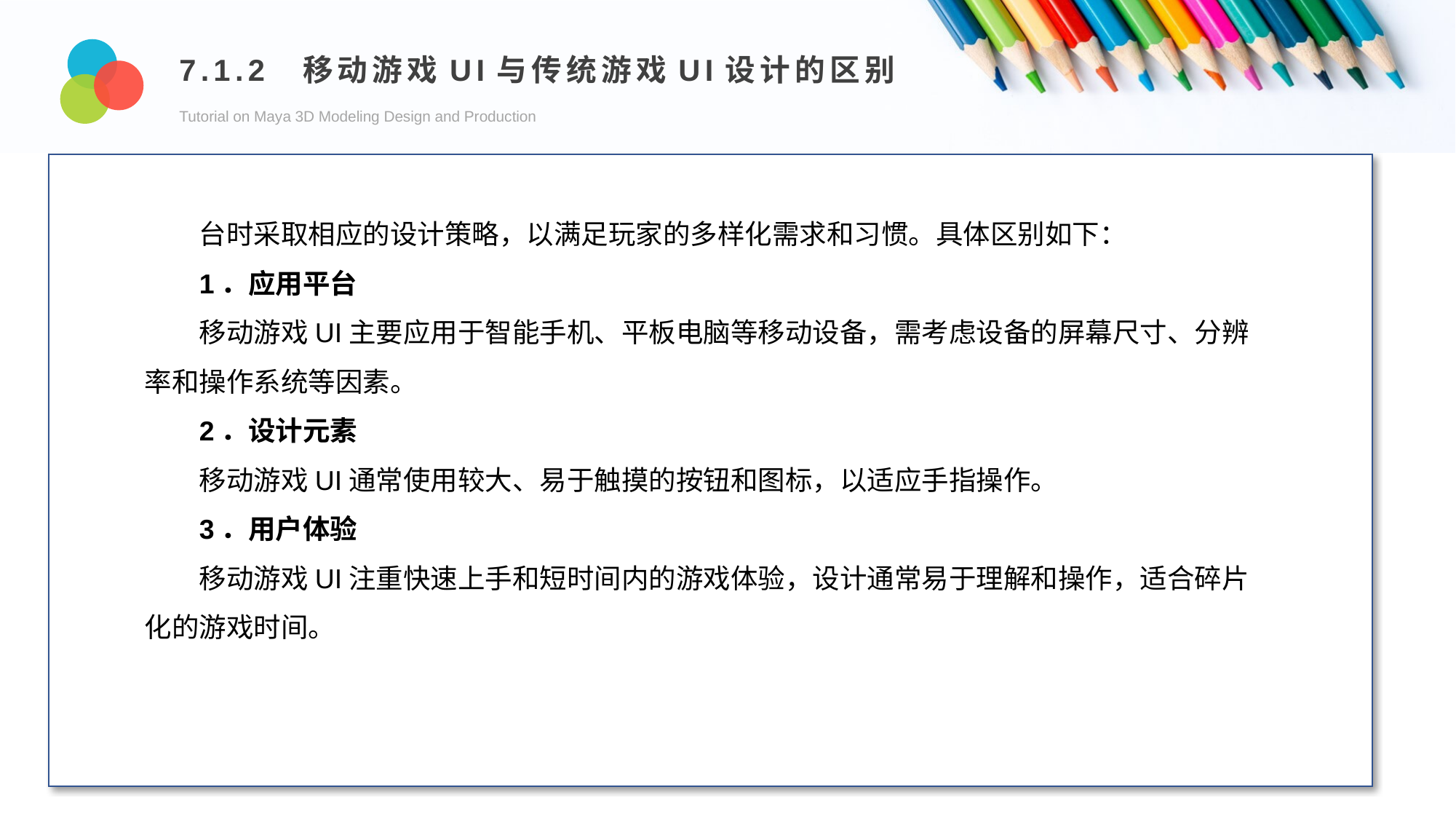

7.1.2  移动游戏UI与传统游戏UI设计的区别
Tutorial on Maya 3D Modeling Design and Production
Design and Production
台时采取相应的设计策略，以满足玩家的多样化需求和习惯。具体区别如下：
1．应用平台
移动游戏UI主要应用于智能手机、平板电脑等移动设备，需考虑设备的屏幕尺寸、分辨率和操作系统等因素。
2．设计元素
移动游戏UI通常使用较大、易于触摸的按钮和图标，以适应手指操作。
3．用户体验
移动游戏UI注重快速上手和短时间内的游戏体验，设计通常易于理解和操作，适合碎片化的游戏时间。